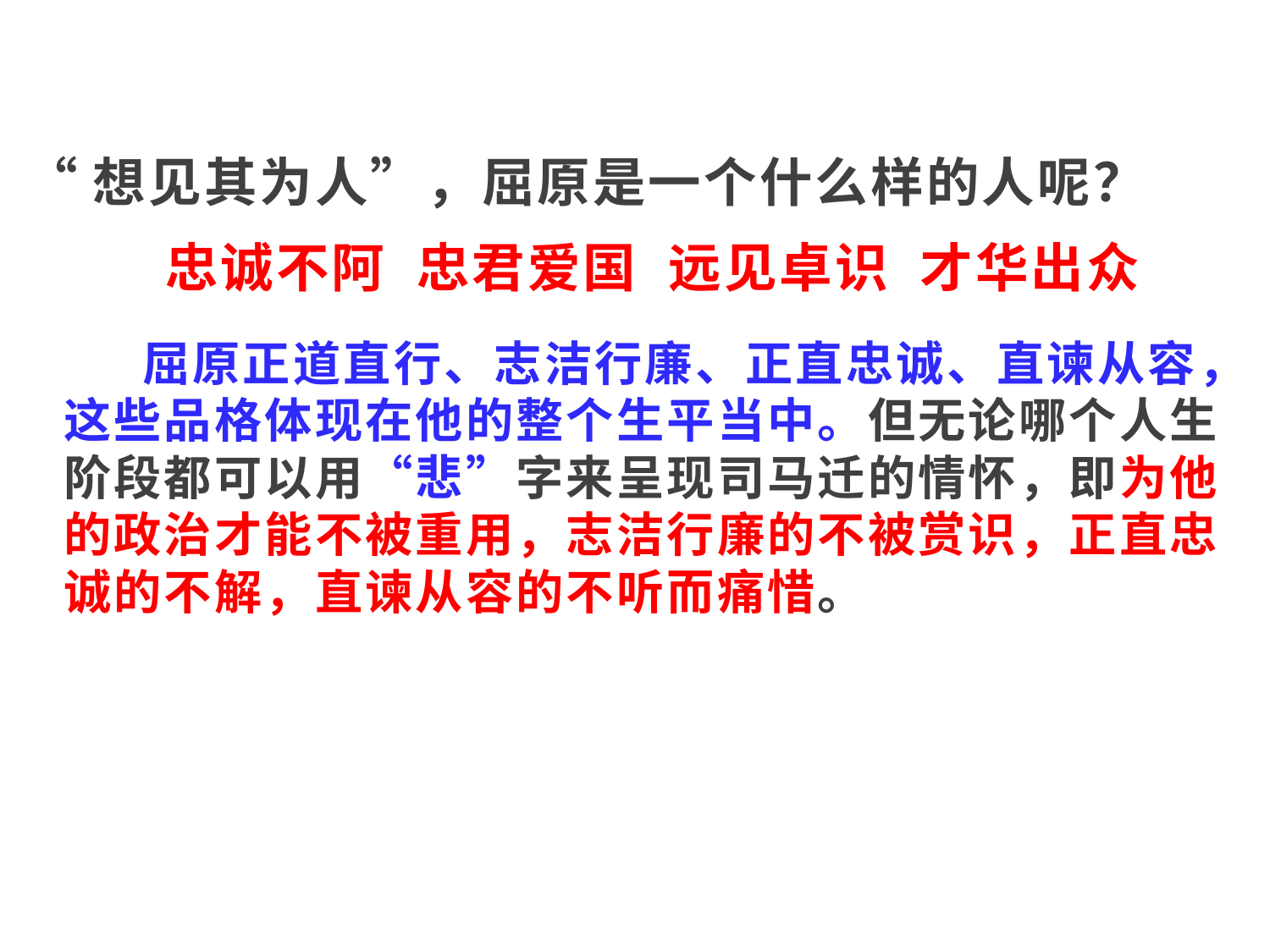

“想见其为人”，屈原是一个什么样的人呢？
忠诚不阿  忠君爱国  远见卓识  才华出众
     屈原正道直行、志洁行廉、正直忠诚、直谏从容，这些品格体现在他的整个生平当中。但无论哪个人生阶段都可以用“悲”字来呈现司马迁的情怀，即为他的政治才能不被重用，志洁行廉的不被赏识，正直忠诚的不解，直谏从容的不听而痛惜。